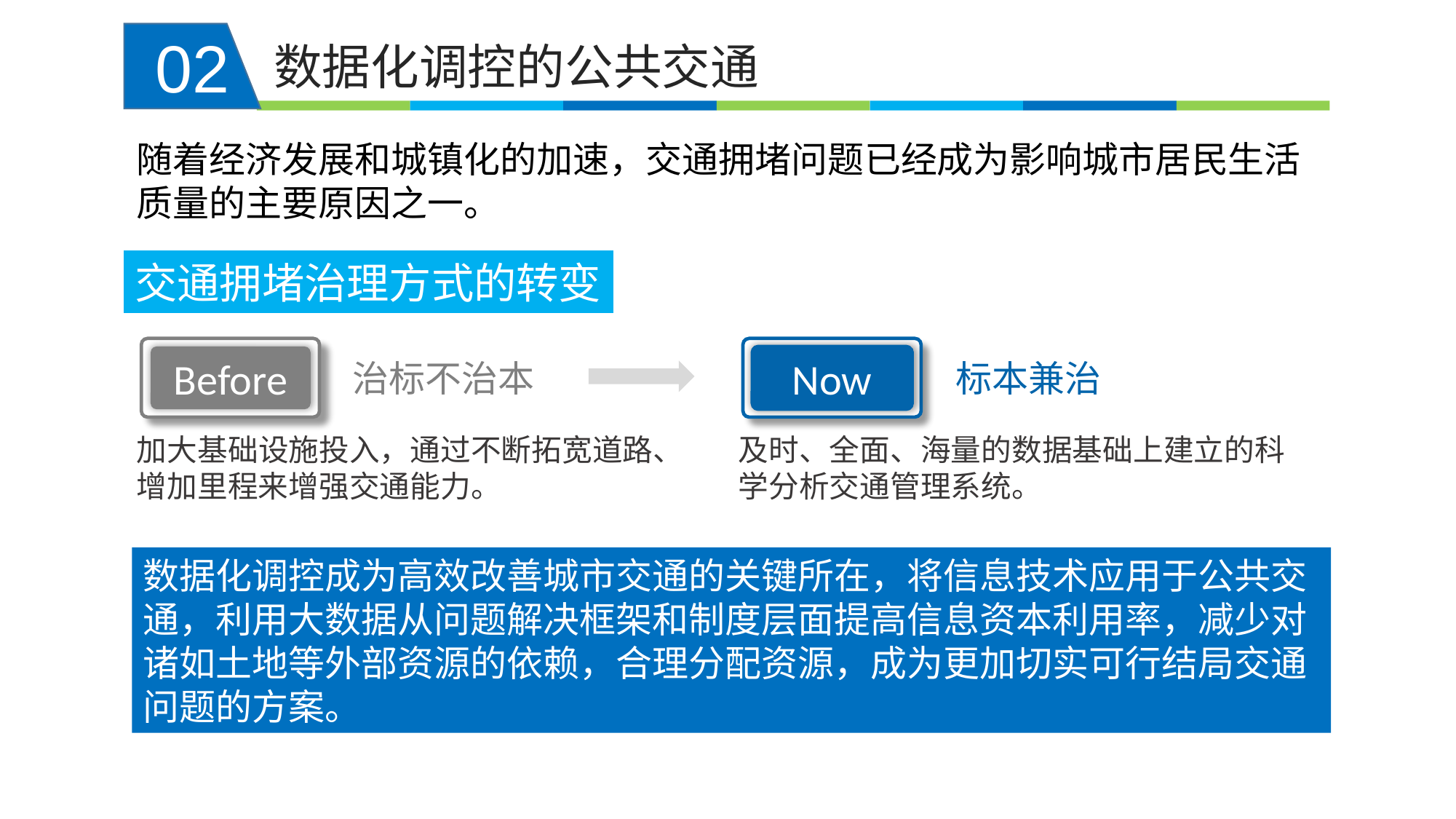

02
数据化调控的公共交通

随着经济发展和城镇化的加速，交通拥堵问题已经成为影响城市居民生活质量的主要原因之一。
交通拥堵治理方式的转变

Before

Now
治标不治本
标本兼治

加大基础设施投入，通过不断拓宽道路、增加里程来增强交通能力。
及时、全面、海量的数据基础上建立的科学分析交通管理系统。
数据化调控成为高效改善城市交通的关键所在，将信息技术应用于公共交通，利用大数据从问题解决框架和制度层面提高信息资本利用率，减少对诸如土地等外部资源的依赖，合理分配资源，成为更加切实可行结局交通问题的方案。